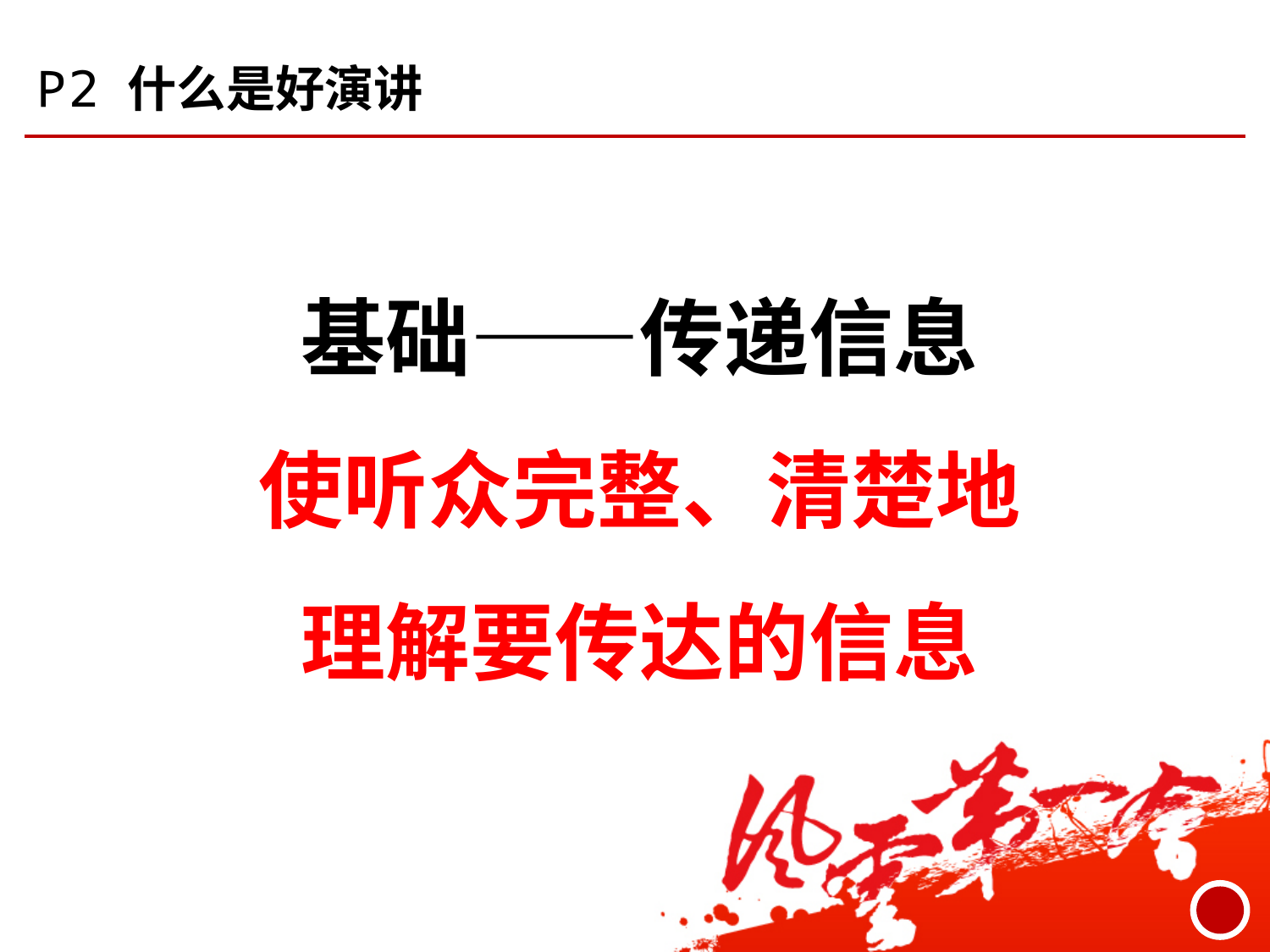

# P2 什么是好演讲
基础——传递信息
使听众完整、清楚地
理解要传达的信息
14